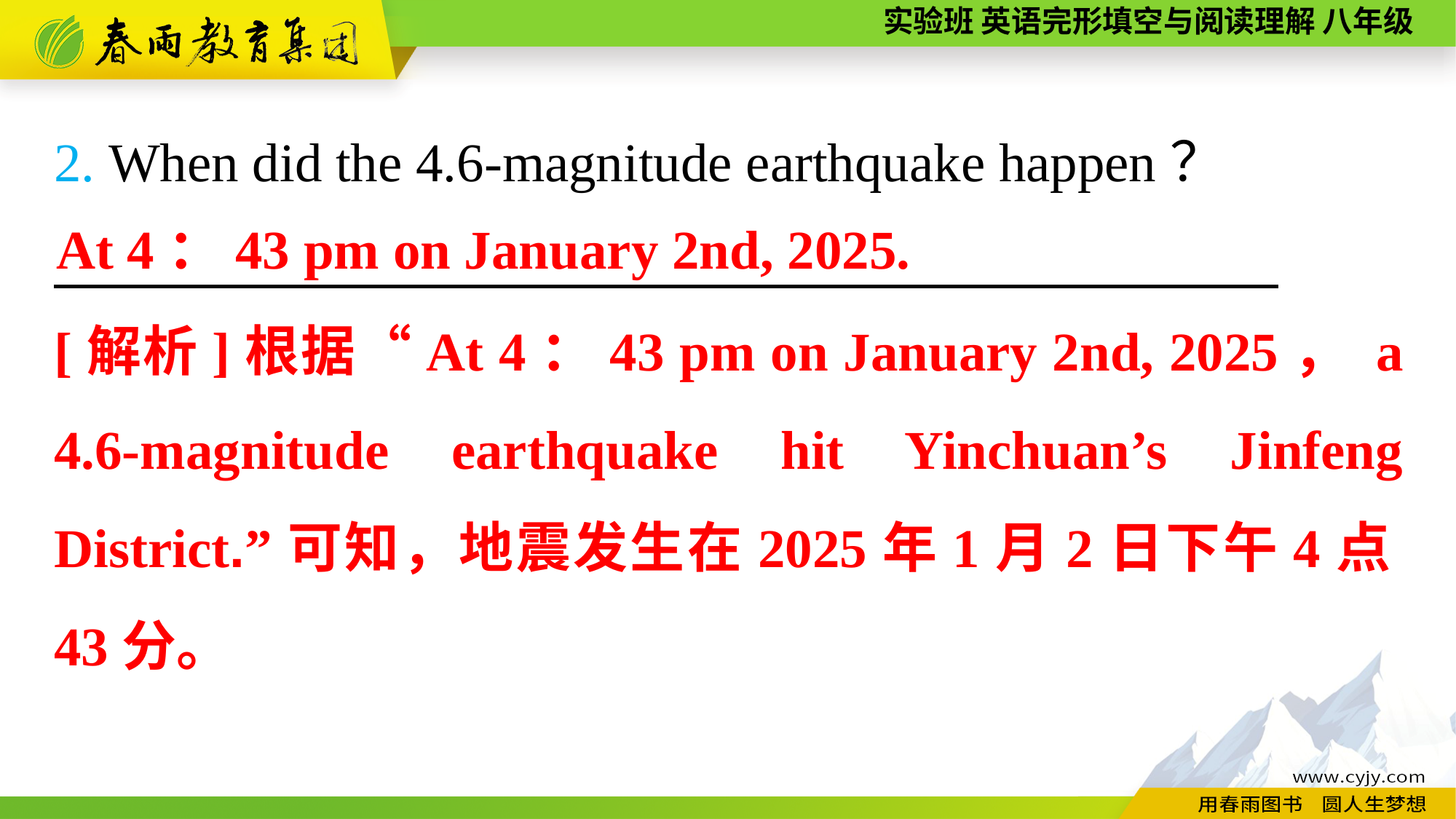

2. When did the 4.6-magnitude earthquake happen？
　　　　                                                                              ，
At 4：43 pm on January 2nd, 2025.
[解析]根据“At 4：43 pm on January 2nd, 2025， a 4.6-magnitude earthquake hit Yinchuan’s Jinfeng District.”可知，地震发生在2025年1月2日下午4点43分。